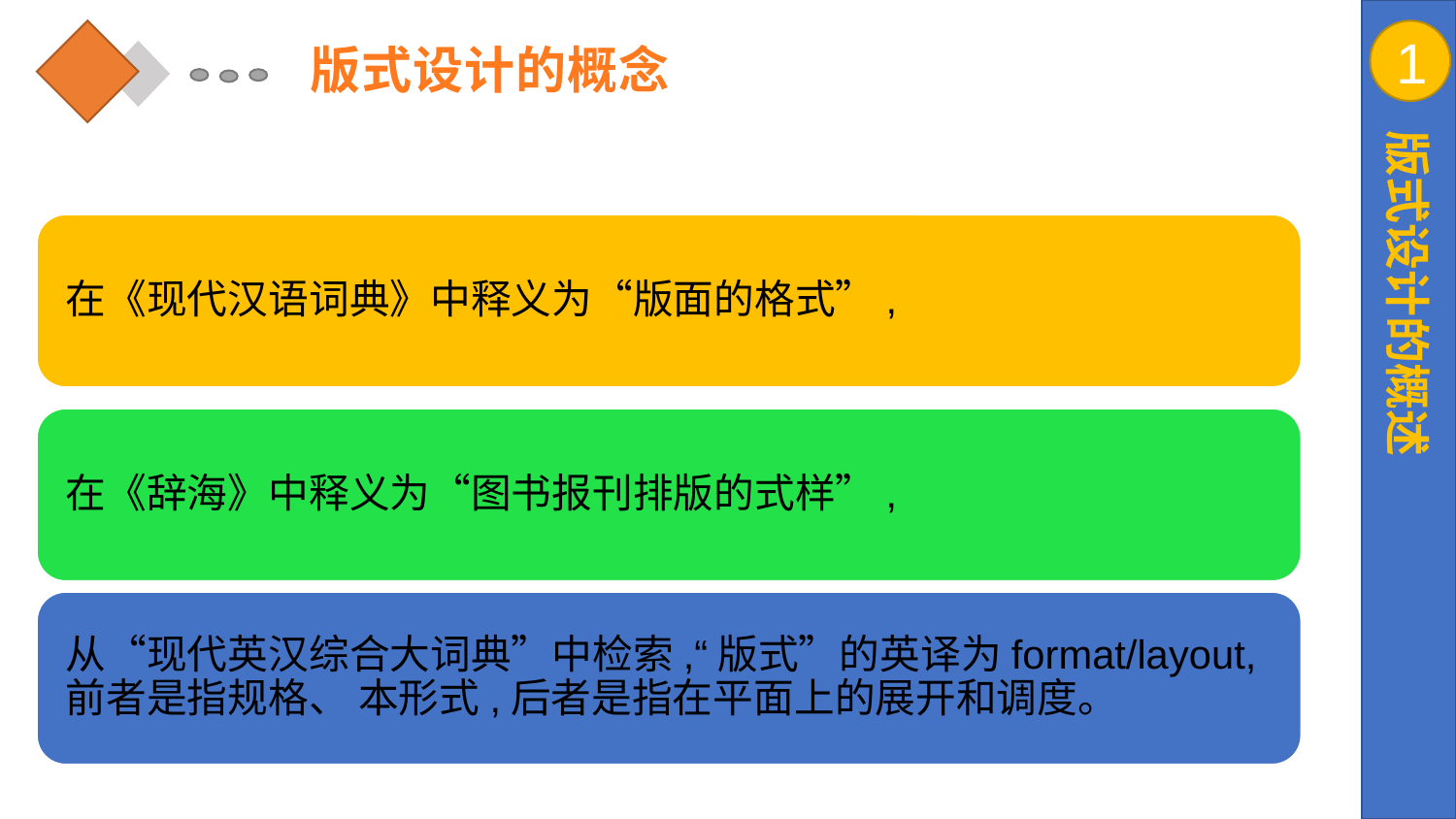

1
版式设计的概念

版式设计的概述
在《现代汉语词典》中释义为“版面的格式”,
在《辞海》中释义为“图书报刊排版的式样”,
从“现代英汉综合大词典”中检索,“版式”的英译为format/layout,前者是指规格、 本形式,后者是指在平面上的展开和调度。